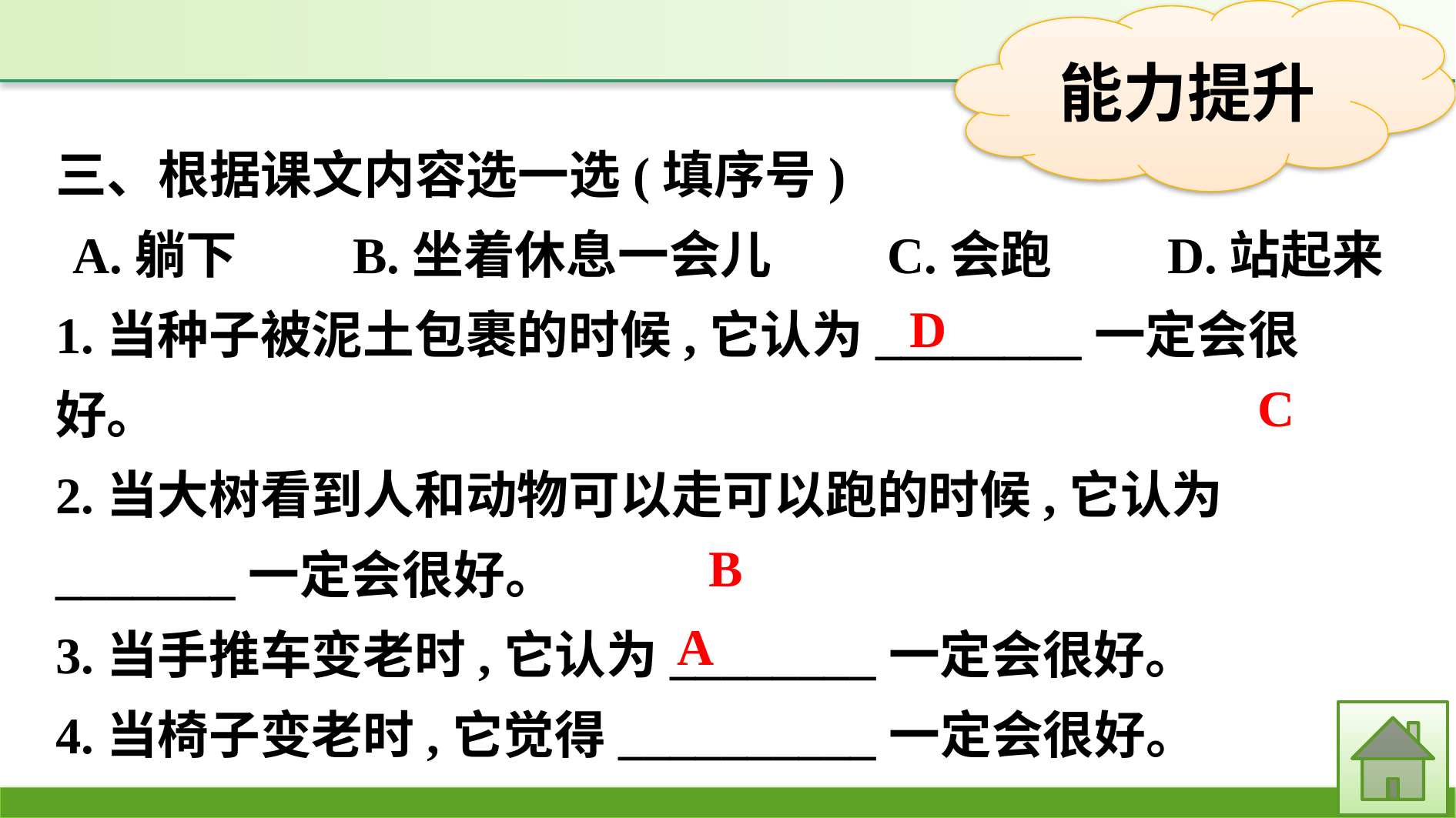

三、根据课文内容选一选(填序号)
A.躺下　　B.坐着休息一会儿　　C.会跑　　D.站起来
1.当种子被泥土包裹的时候,它认为________一定会很好。
2.当大树看到人和动物可以走可以跑的时候,它认为_______一定会很好。
3.当手推车变老时,它认为________一定会很好。
4.当椅子变老时,它觉得__________一定会很好。
D
C
B
A